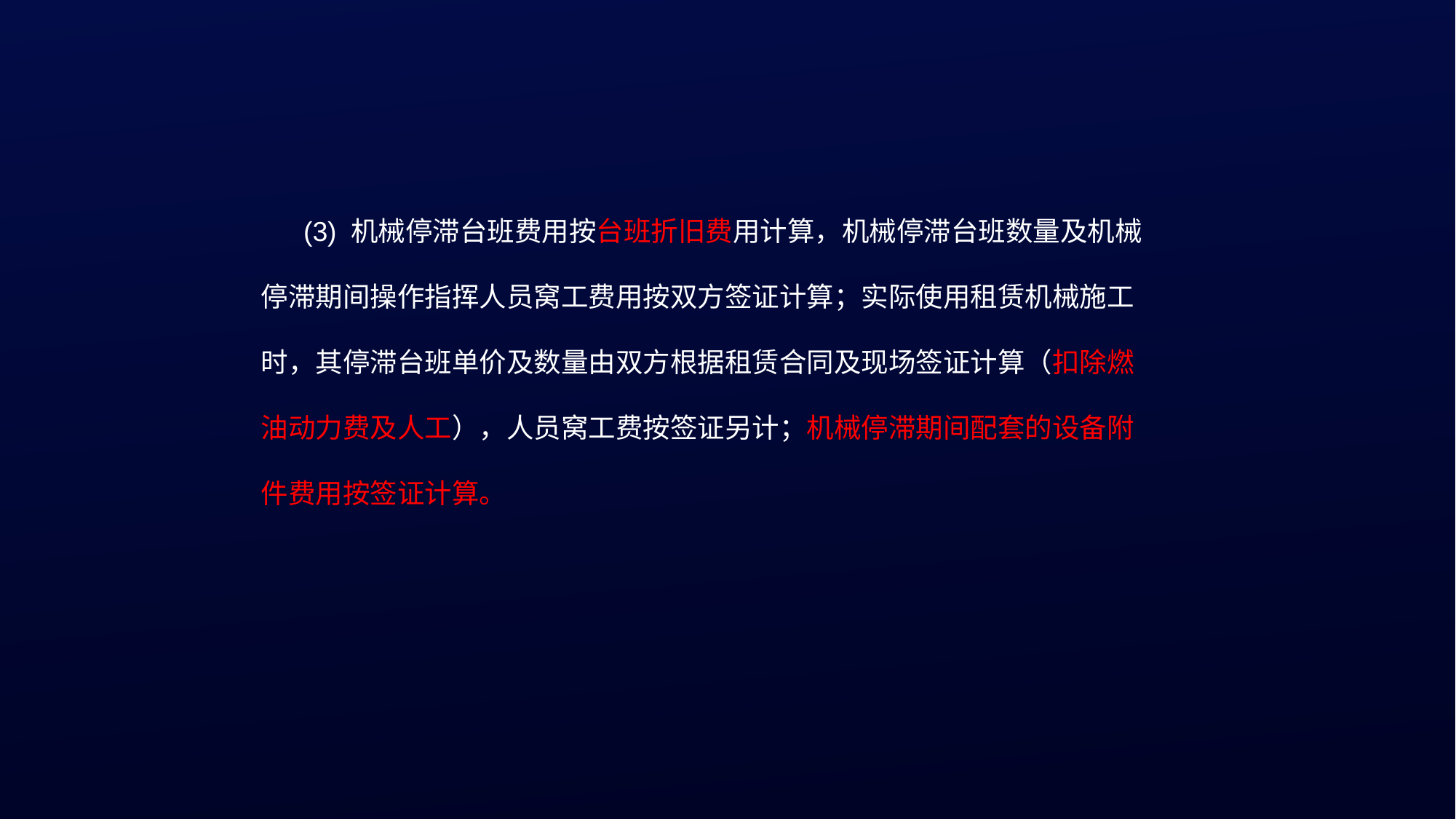

(3) 机械停滞台班费用按台班折旧费用计算，机械停滞台班数量及机械停滞期间操作指挥人员窝工费用按双方签证计算；实际使用租赁机械施工时，其停滞台班单价及数量由双方根据租赁合同及现场签证计算（扣除燃油动力费及人工），人员窝工费按签证另计；机械停滞期间配套的设备附件费用按签证计算。